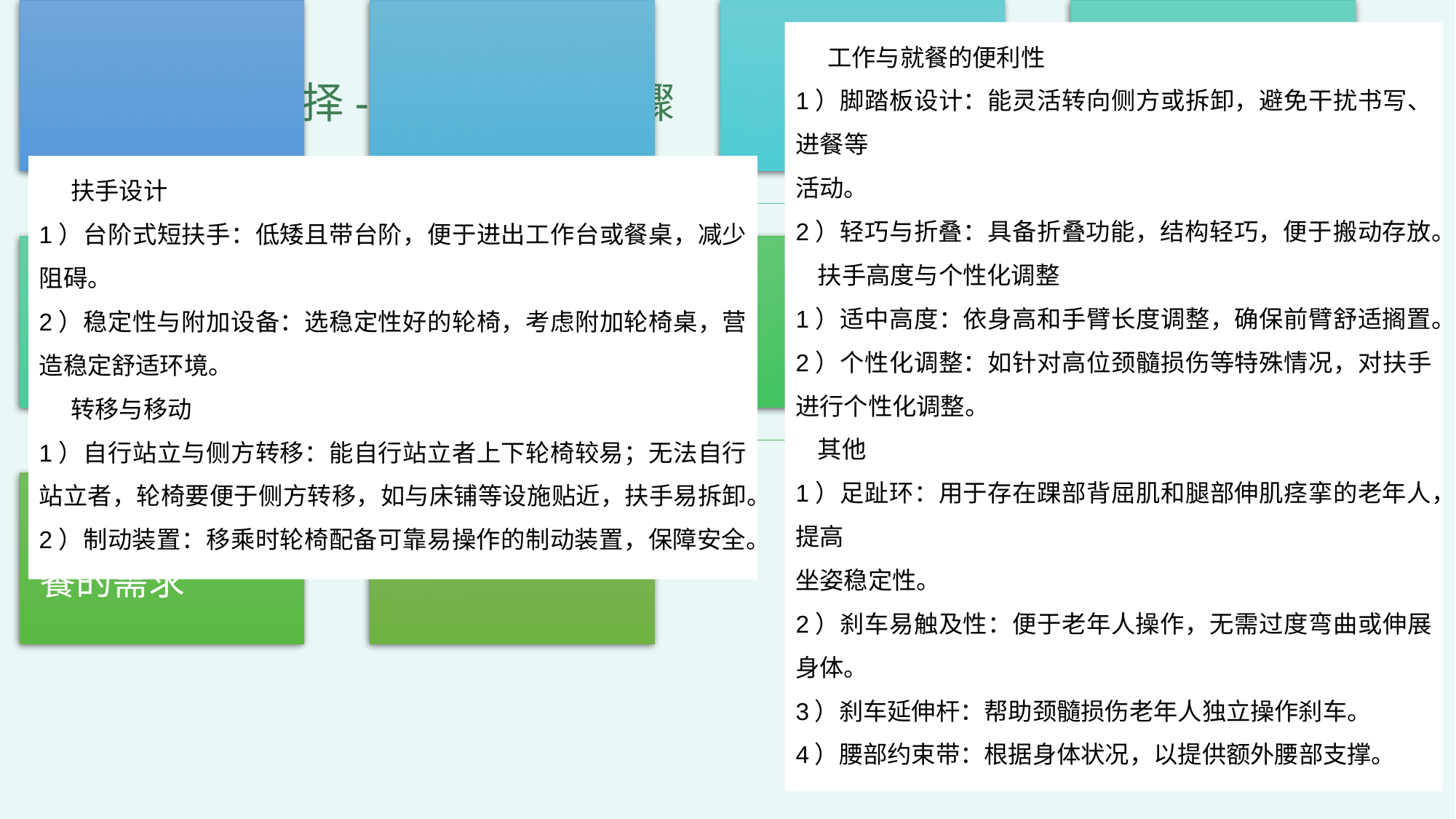

工作与就餐的便利性
1）脚踏板设计：能灵活转向侧方或拆卸，避免干扰书写、进餐等
活动。
2）轻巧与折叠：具备折叠功能，结构轻巧，便于搬动存放。
   扶手高度与个性化调整
1）适中高度：依身高和手臂长度调整，确保前臂舒适搁置。
2）个性化调整：如针对高位颈髓损伤等特殊情况，对扶手进行个性化调整。
   其他
1）足趾环：用于存在踝部背屈肌和腿部伸肌痉挛的老年人，提高
坐姿稳定性。
2）刹车易触及性：便于老年人操作，无需过度弯曲或伸展身体。
3）刹车延伸杆：帮助颈髓损伤老年人独立操作刹车。
4）腰部约束带：根据身体状况，以提供额外腰部支撑。
2
轮椅的选择-制定轮椅的步骤

根据使用者的功能选择轮椅

根据使用者的姿势和体位选择轮椅

根据疾病及病情程度选择轮椅

确定轮椅的主要参数

评估轮椅的性能

考量轮椅的舒适度

分析轮椅的环境适应性

权衡经济性与耐用性

评估工作、就餐的需求
检验轮椅的适配性
扶手设计
1）台阶式短扶手：低矮且带台阶，便于进出工作台或餐桌，减少阻碍。
2）稳定性与附加设备：选稳定性好的轮椅，考虑附加轮椅桌，营造稳定舒适环境。
转移与移动
1）自行站立与侧方转移：能自行站立者上下轮椅较易；无法自行站立者，轮椅要便于侧方转移，如与床铺等设施贴近，扶手易拆卸。
2）制动装置：移乘时轮椅配备可靠易操作的制动装置，保障安全。